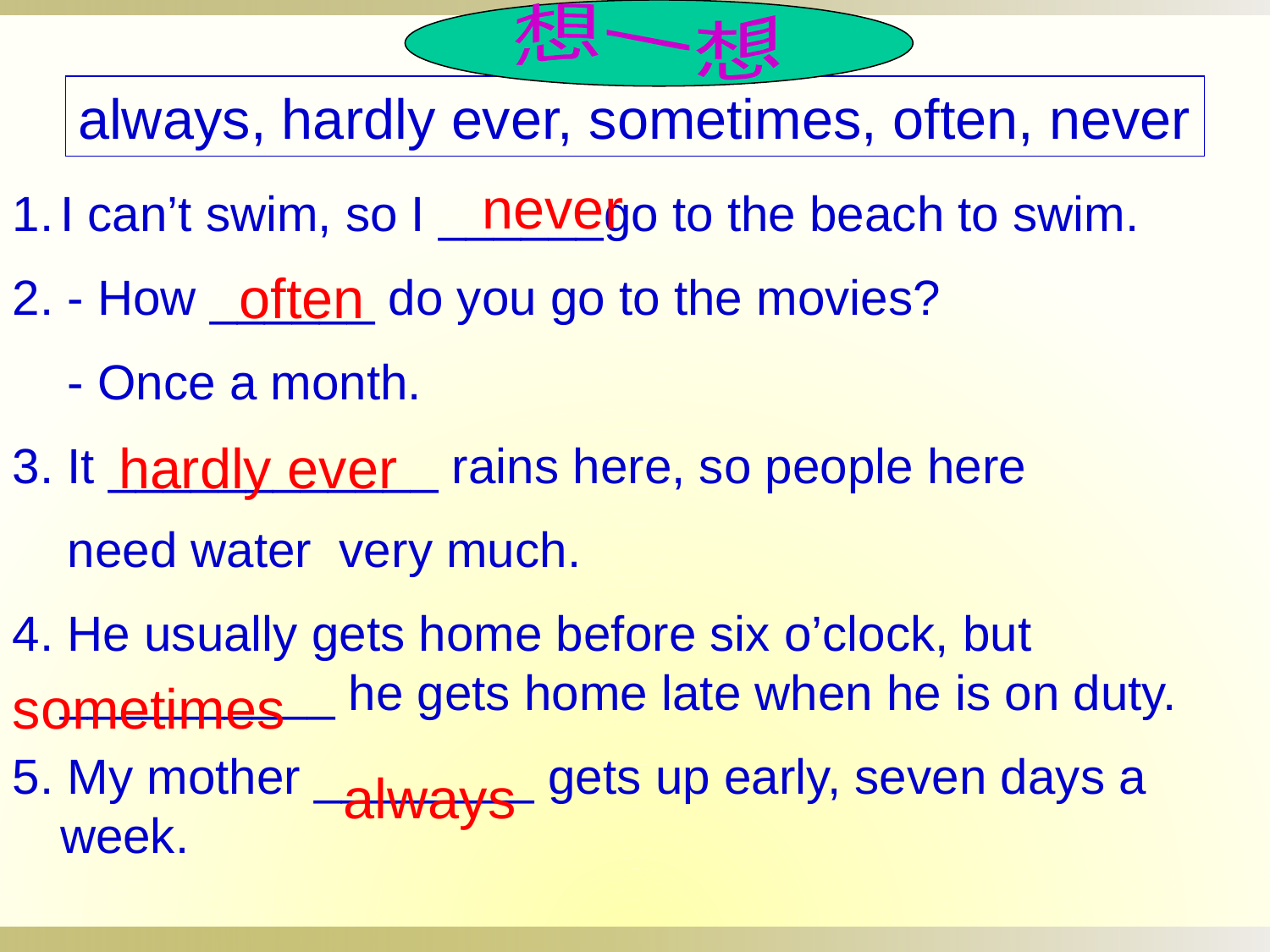

想一想
always, hardly ever, sometimes, often, never
never
I can’t swim, so I ______go to the beach to swim.
2. - How ______ do you go to the movies?
    - Once a month.
3. It ____________ rains here, so people here
    need water  very much.
4. He usually gets home before six o’clock, but __________ he gets home late when he is on duty.
5. My mother ________ gets up early, seven days a week.
 often
hardly ever
sometimes
always